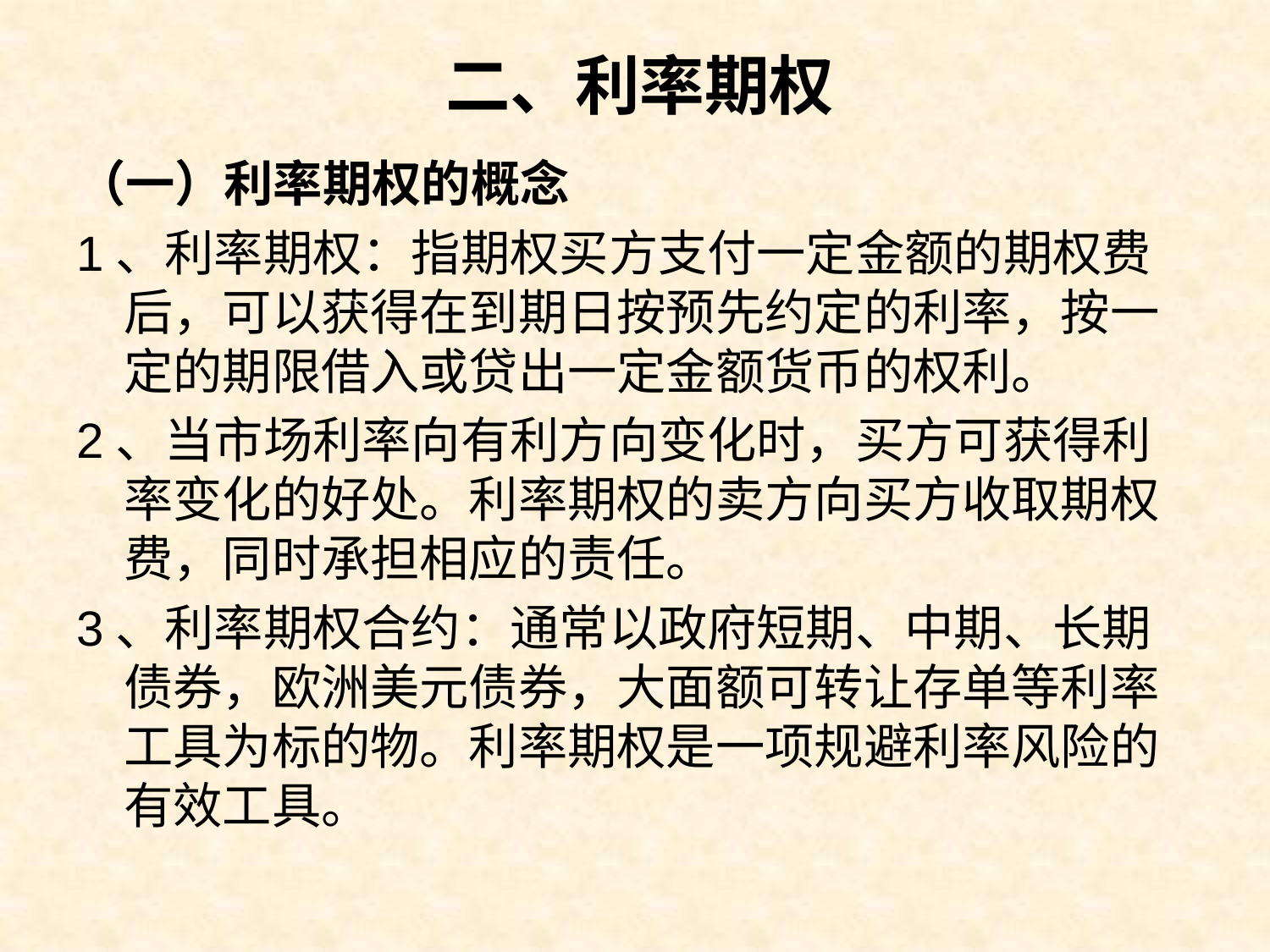

# 二、利率期权
（一）利率期权的概念
1、利率期权：指期权买方支付一定金额的期权费后，可以获得在到期日按预先约定的利率，按一定的期限借入或贷出一定金额货币的权利。
2、当市场利率向有利方向变化时，买方可获得利率变化的好处。利率期权的卖方向买方收取期权费，同时承担相应的责任。
3、利率期权合约：通常以政府短期、中期、长期债券，欧洲美元债券，大面额可转让存单等利率工具为标的物。利率期权是一项规避利率风险的有效工具。